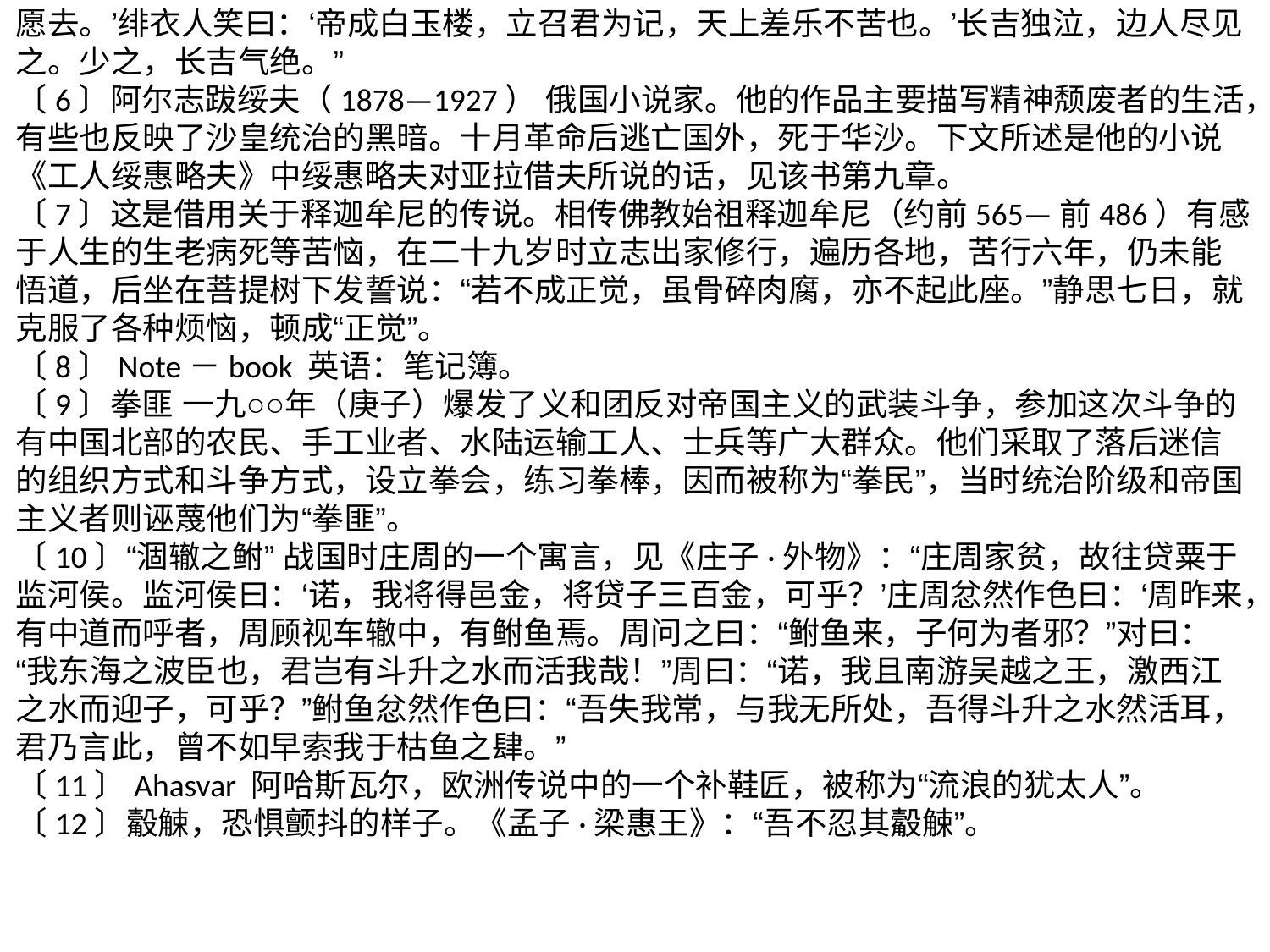

愿去。’绯衣人笑曰：‘帝成白玉楼，立召君为记，天上差乐不苦也。’长吉独泣，边人尽见之。少之，长吉气绝。”
〔6〕阿尔志跋绥夫（1878—1927） 俄国小说家。他的作品主要描写精神颓废者的生活，有些也反映了沙皇统治的黑暗。十月革命后逃亡国外，死于华沙。下文所述是他的小说《工人绥惠略夫》中绥惠略夫对亚拉借夫所说的话，见该书第九章。
〔7〕这是借用关于释迦牟尼的传说。相传佛教始祖释迦牟尼（约前565—前486）有感于人生的生老病死等苦恼，在二十九岁时立志出家修行，遍历各地，苦行六年，仍未能悟道，后坐在菩提树下发誓说：“若不成正觉，虽骨碎肉腐，亦不起此座。”静思七日，就克服了各种烦恼，顿成“正觉”。
〔8〕Note－book 英语：笔记簿。
〔9〕拳匪 一九○○年（庚子）爆发了义和团反对帝国主义的武装斗争，参加这次斗争的有中国北部的农民、手工业者、水陆运输工人、士兵等广大群众。他们采取了落后迷信的组织方式和斗争方式，设立拳会，练习拳棒，因而被称为“拳民”，当时统治阶级和帝国主义者则诬蔑他们为“拳匪”。
〔10〕“涸辙之鲋” 战国时庄周的一个寓言，见《庄子·外物》：“庄周家贫，故往贷粟于监河侯。监河侯曰：‘诺，我将得邑金，将贷子三百金，可乎？’庄周忿然作色曰：‘周昨来，有中道而呼者，周顾视车辙中，有鲋鱼焉。周问之曰：“鲋鱼来，子何为者邪？”对曰：“我东海之波臣也，君岂有斗升之水而活我哉！”周曰：“诺，我且南游吴越之王，激西江之水而迎子，可乎？”鲋鱼忿然作色曰：“吾失我常，与我无所处，吾得斗升之水然活耳，君乃言此，曾不如早索我于枯鱼之肆。”
〔11〕Ahasvar 阿哈斯瓦尔，欧洲传说中的一个补鞋匠，被称为“流浪的犹太人”。
〔12〕觳觫，恐惧颤抖的样子。《孟子·梁惠王》：“吾不忍其觳觫”。